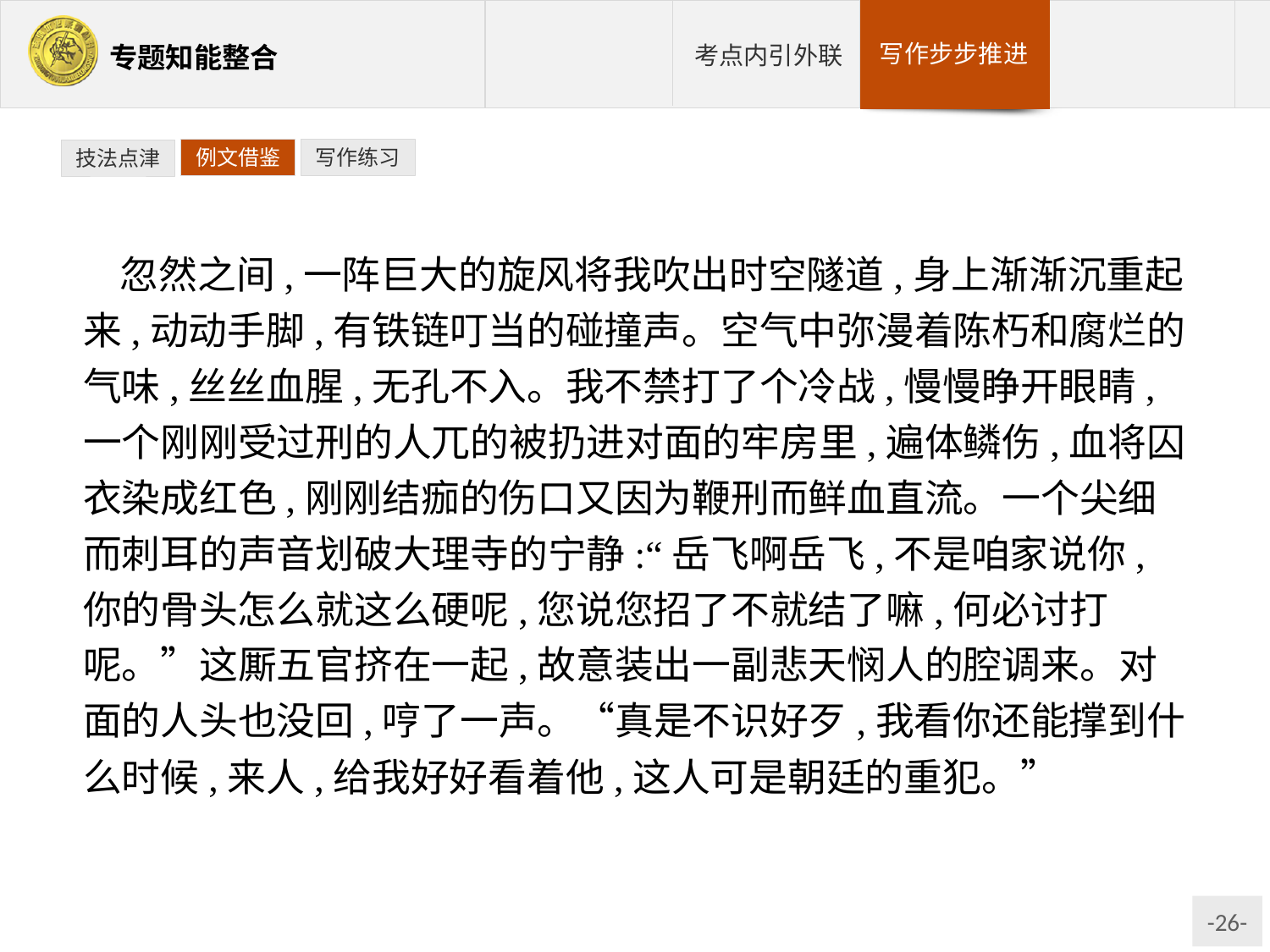

例文借鉴
写作练习
技法点津
忽然之间,一阵巨大的旋风将我吹出时空隧道,身上渐渐沉重起来,动动手脚,有铁链叮当的碰撞声。空气中弥漫着陈朽和腐烂的气味,丝丝血腥,无孔不入。我不禁打了个冷战,慢慢睁开眼睛,一个刚刚受过刑的人兀的被扔进对面的牢房里,遍体鳞伤,血将囚衣染成红色,刚刚结痂的伤口又因为鞭刑而鲜血直流。一个尖细而刺耳的声音划破大理寺的宁静:“岳飞啊岳飞,不是咱家说你,你的骨头怎么就这么硬呢,您说您招了不就结了嘛,何必讨打呢。”这厮五官挤在一起,故意装出一副悲天悯人的腔调来。对面的人头也没回,哼了一声。“真是不识好歹,我看你还能撑到什么时候,来人,给我好好看着他,这人可是朝廷的重犯。”